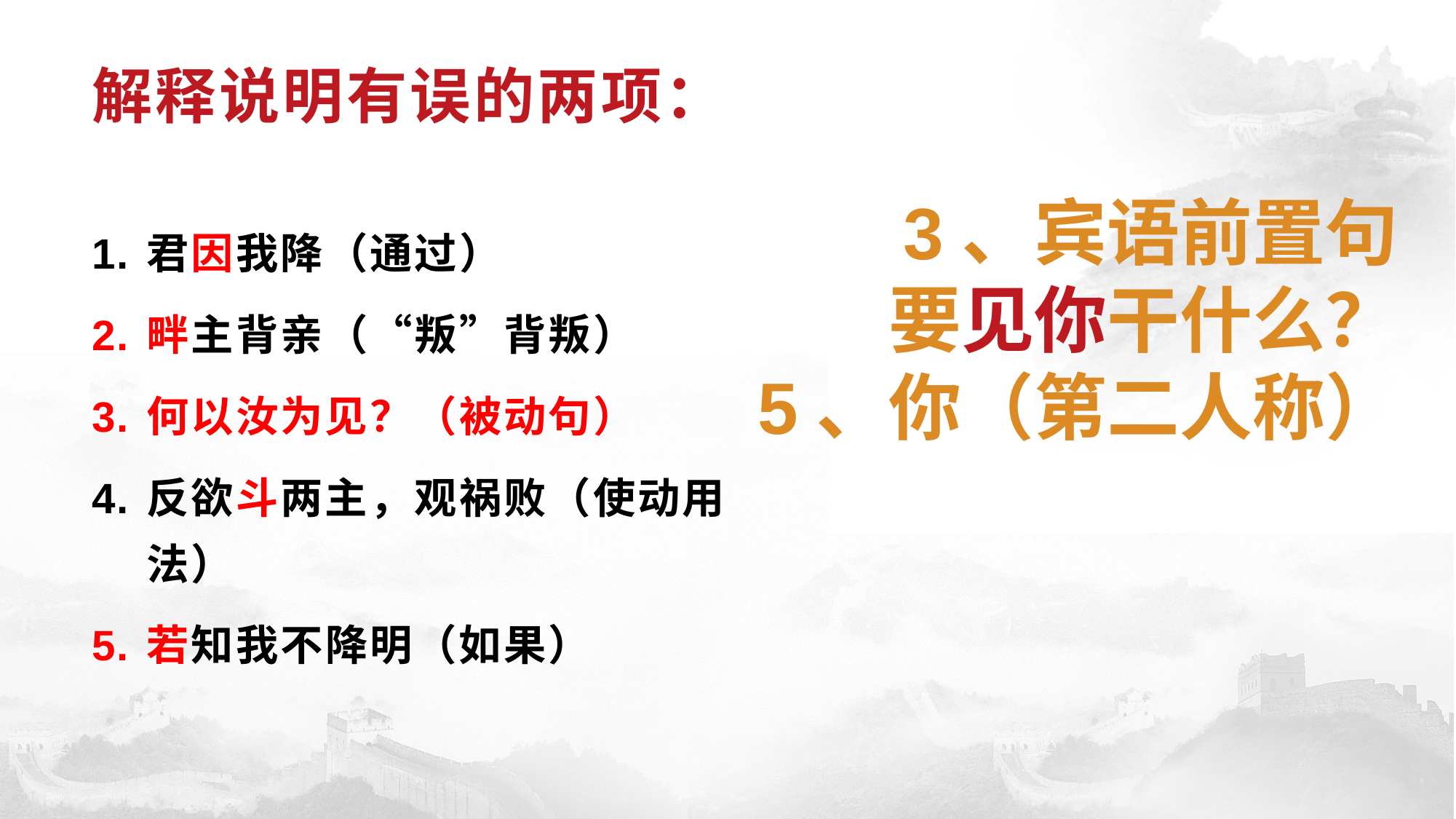

# 解释说明有误的两项：
3、宾语前置句
要见你干什么？
5、你（第二人称）
君因我降（通过）
畔主背亲（“叛”背叛）
何以汝为见？（被动句）
反欲斗两主，观祸败（使动用法）
若知我不降明（如果）